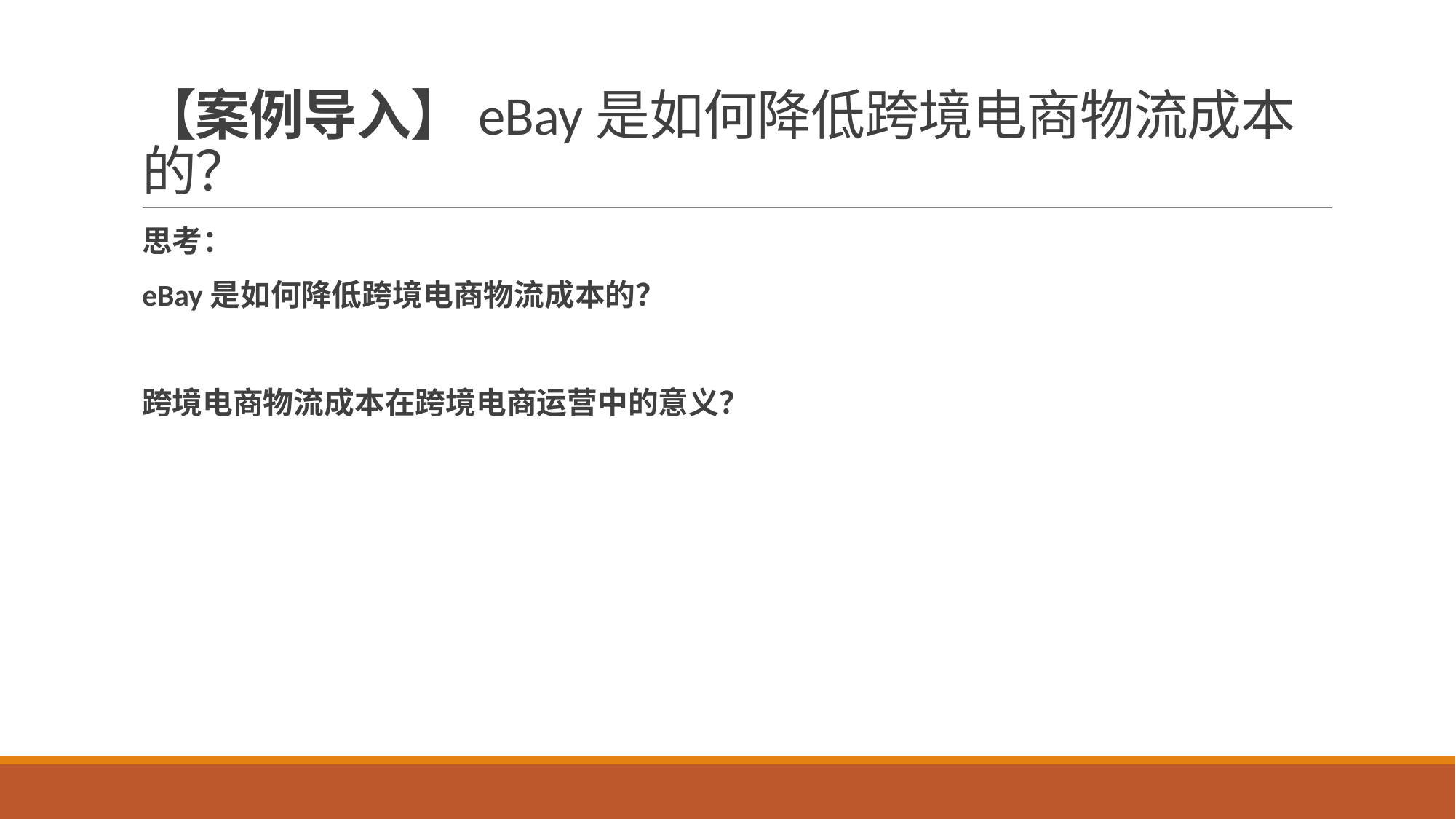

# 【案例导入】eBay是如何降低跨境电商物流成本的？
思考：
eBay是如何降低跨境电商物流成本的？

跨境电商物流成本在跨境电商运营中的意义？